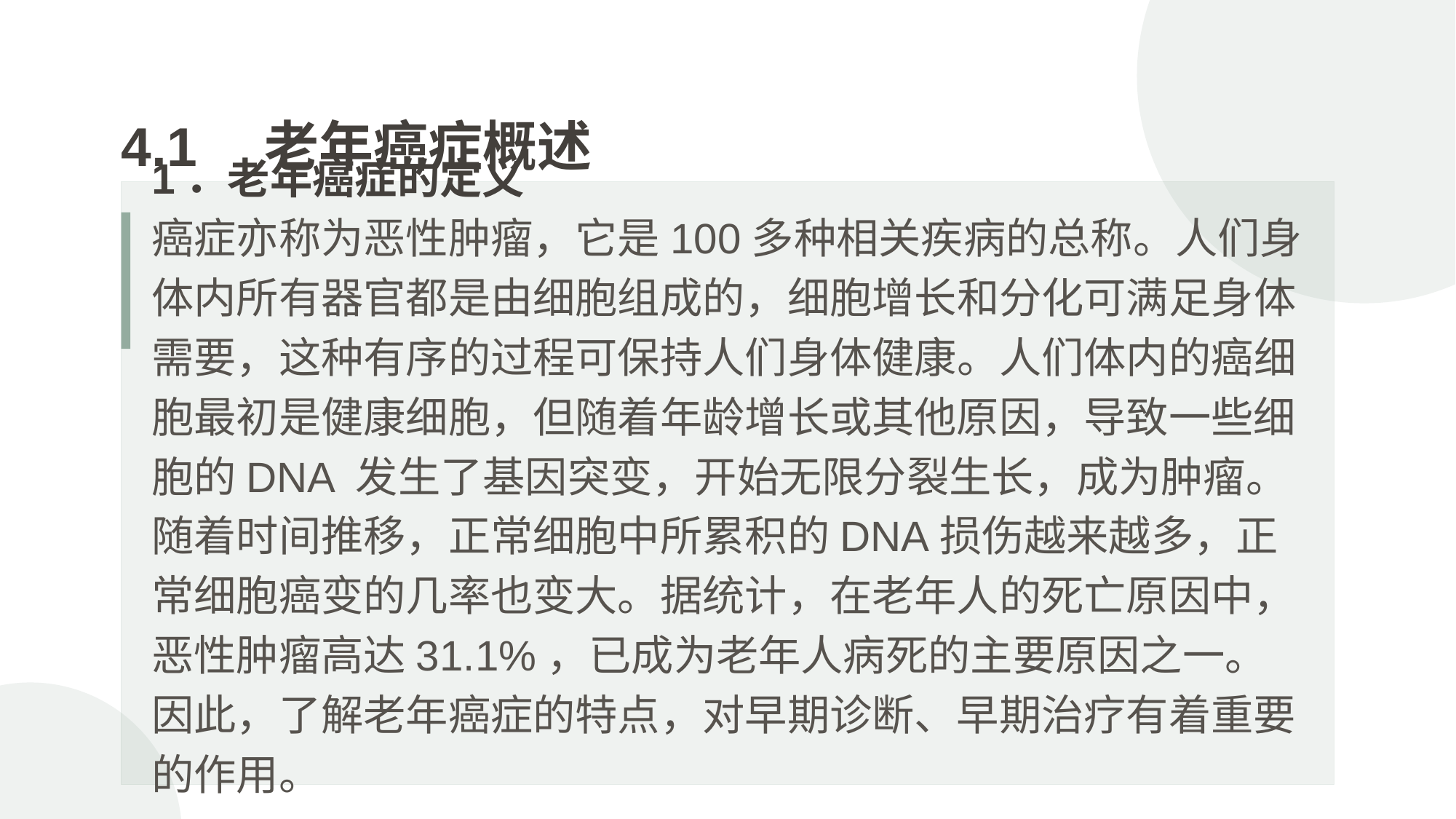

4.1　老年癌症概述

1．老年癌症的定义
癌症亦称为恶性肿瘤，它是100多种相关疾病的总称。人们身体内所有器官都是由细胞组成的，细胞增长和分化可满足身体需要，这种有序的过程可保持人们身体健康。人们体内的癌细胞最初是健康细胞，但随着年龄增长或其他原因，导致一些细胞的DNA 发生了基因突变，开始无限分裂生长，成为肿瘤。随着时间推移，正常细胞中所累积的DNA损伤越来越多，正常细胞癌变的几率也变大。据统计，在老年人的死亡原因中，恶性肿瘤高达31.1%，已成为老年人病死的主要原因之一。因此，了解老年癌症的特点，对早期诊断、早期治疗有着重要的作用。